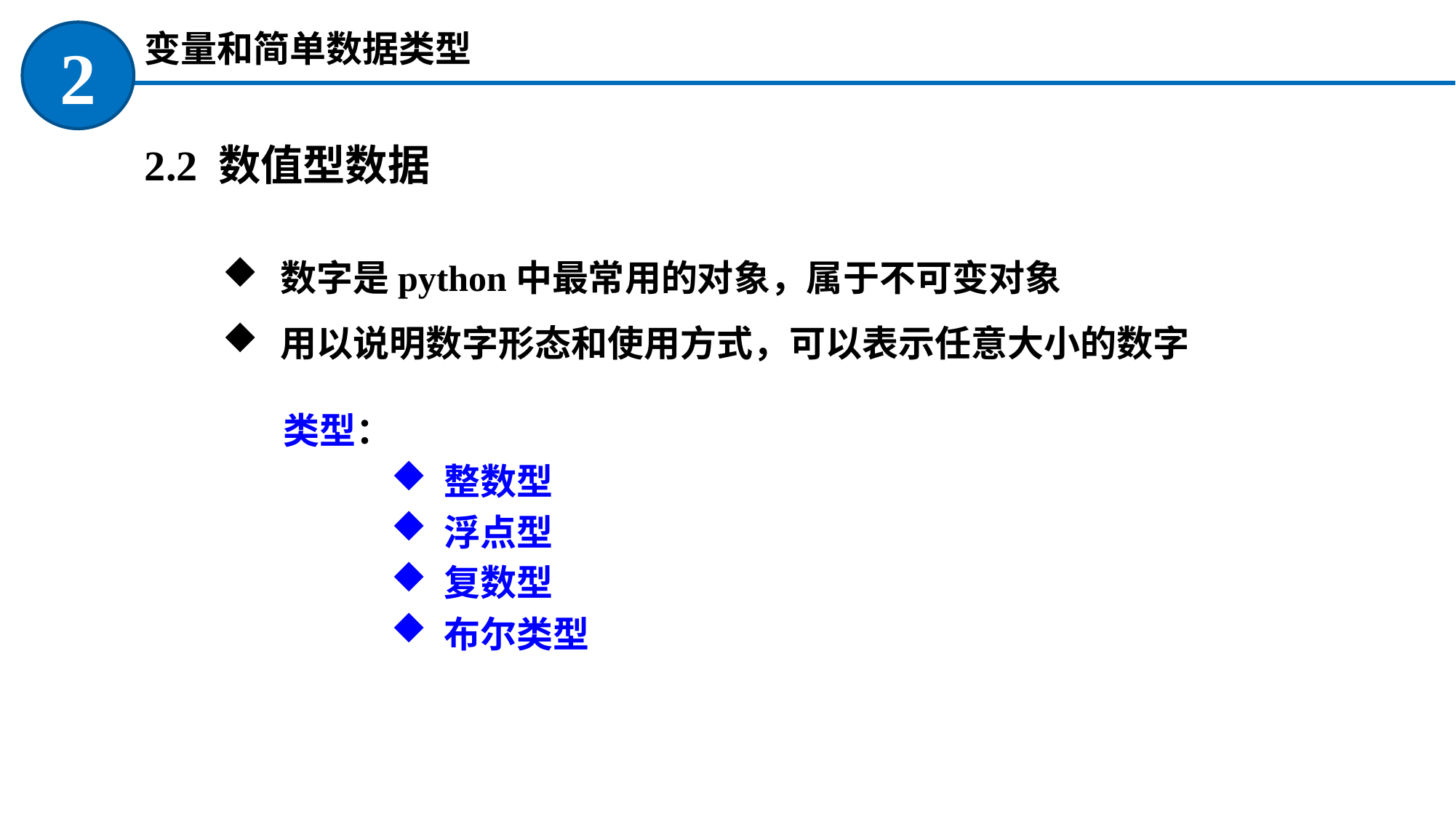

变量和简单数据类型
2
2.2 数值型数据
 数字是python中最常用的对象，属于不可变对象
 用以说明数字形态和使用方式，可以表示任意大小的数字
类型：
 整数型
 浮点型
 复数型
 布尔类型